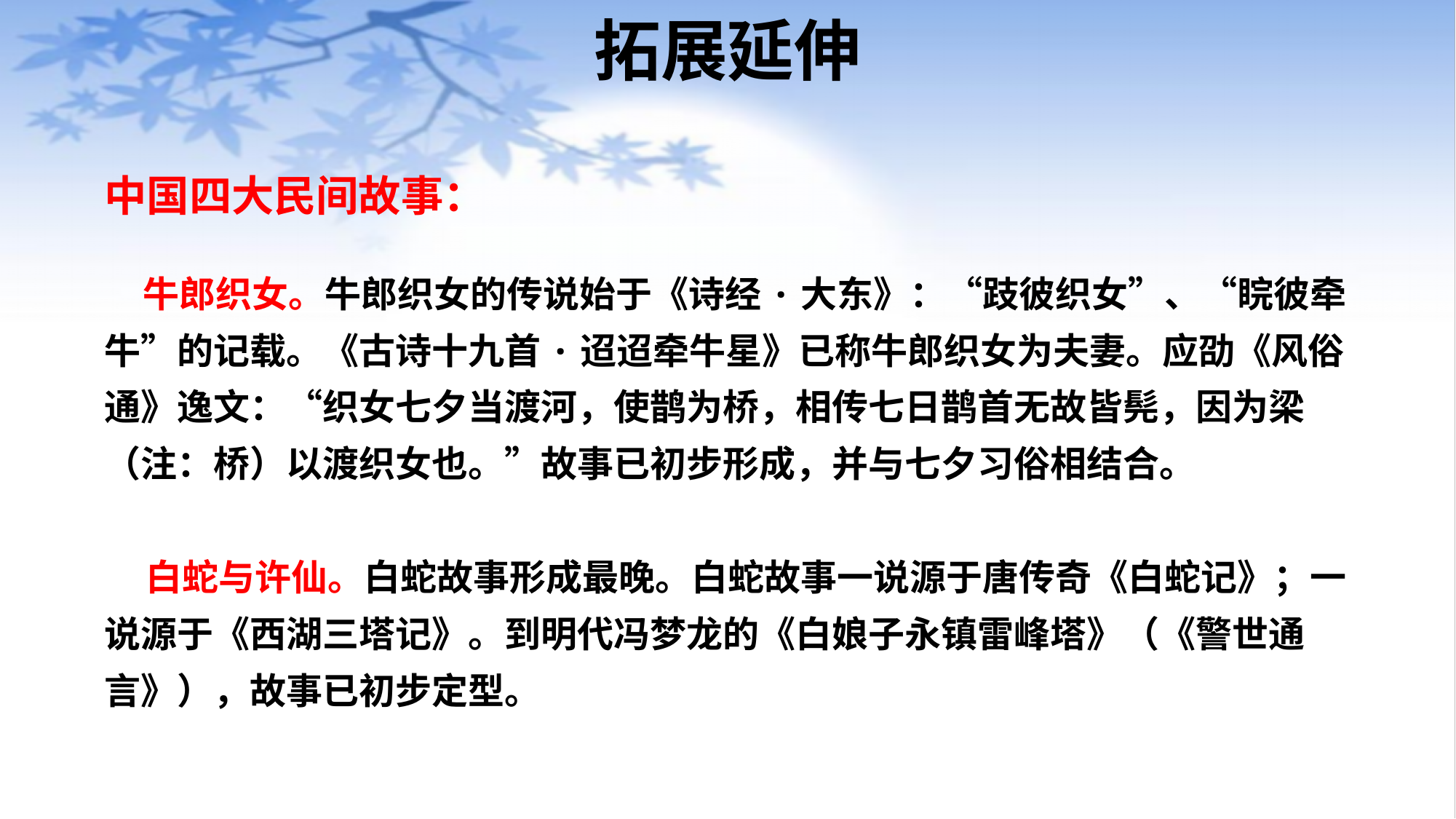

拓展延伸
中国四大民间故事：

      牛郎织女。牛郎织女的传说始于《诗经·大东》：“跂彼织女”、“睆彼牵牛”的记载。《古诗十九首·迢迢牵牛星》已称牛郎织女为夫妻。应劭《风俗通》逸文：“织女七夕当渡河，使鹊为桥，相传七日鹊首无故皆髡，因为梁（注：桥）以渡织女也。”故事已初步形成，并与七夕习俗相结合。

    白蛇与许仙。白蛇故事形成最晚。白蛇故事一说源于唐传奇《白蛇记》；一说源于《西湖三塔记》。到明代冯梦龙的《白娘子永镇雷峰塔》（《警世通言》），故事已初步定型。